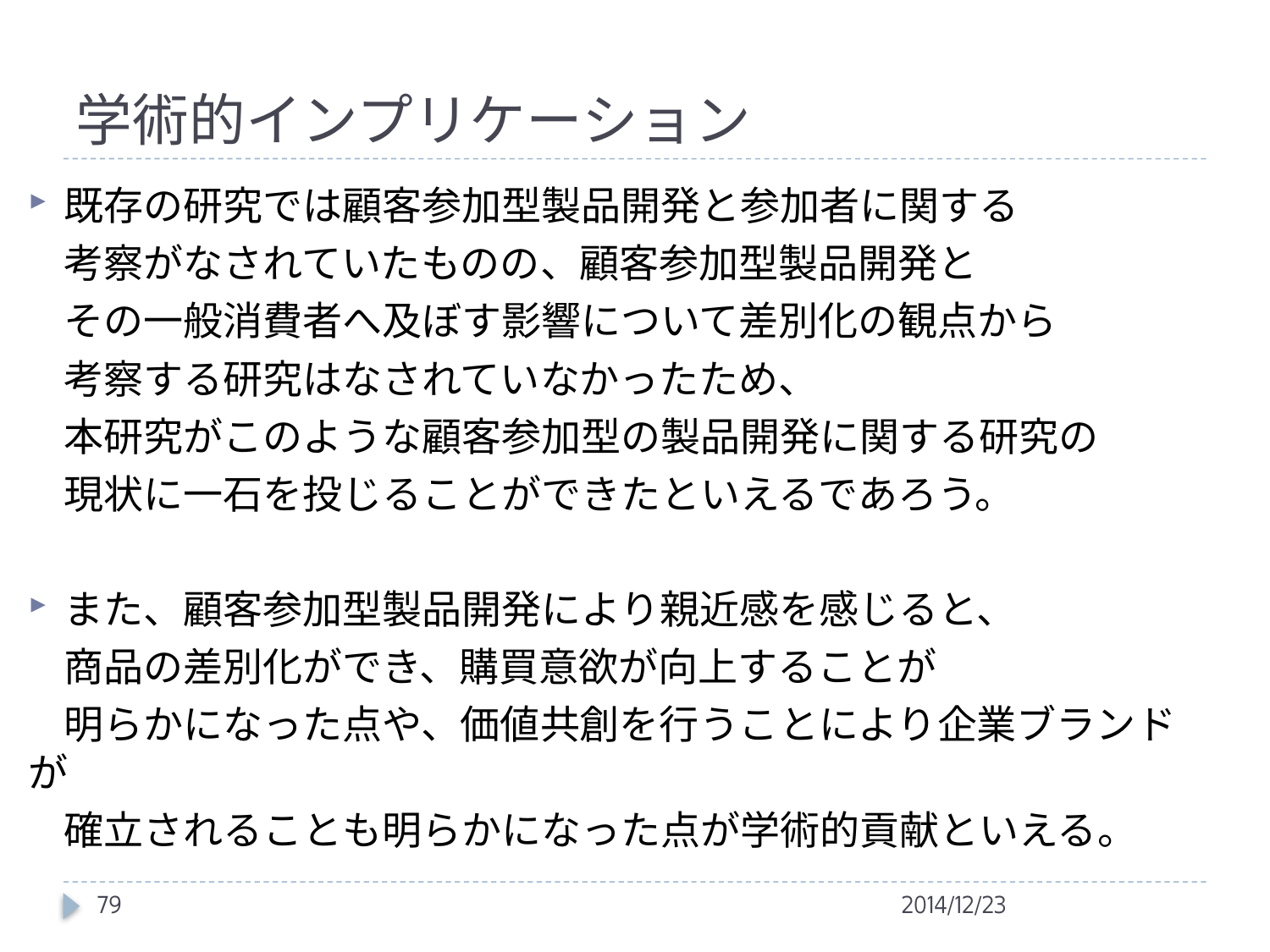

# 学術的インプリケーション
既存の研究では顧客参加型製品開発と参加者に関する
   考察がなされていたものの、顧客参加型製品開発と
   その一般消費者へ及ぼす影響について差別化の観点から
   考察する研究はなされていなかったため、
   本研究がこのような顧客参加型の製品開発に関する研究の
   現状に一石を投じることができたといえるであろう。

また、顧客参加型製品開発により親近感を感じると、
   商品の差別化ができ、購買意欲が向上することが
   明らかになった点や、価値共創を行うことにより企業ブランドが
   確立されることも明らかになった点が学術的貢献といえる。

79
2014/12/23